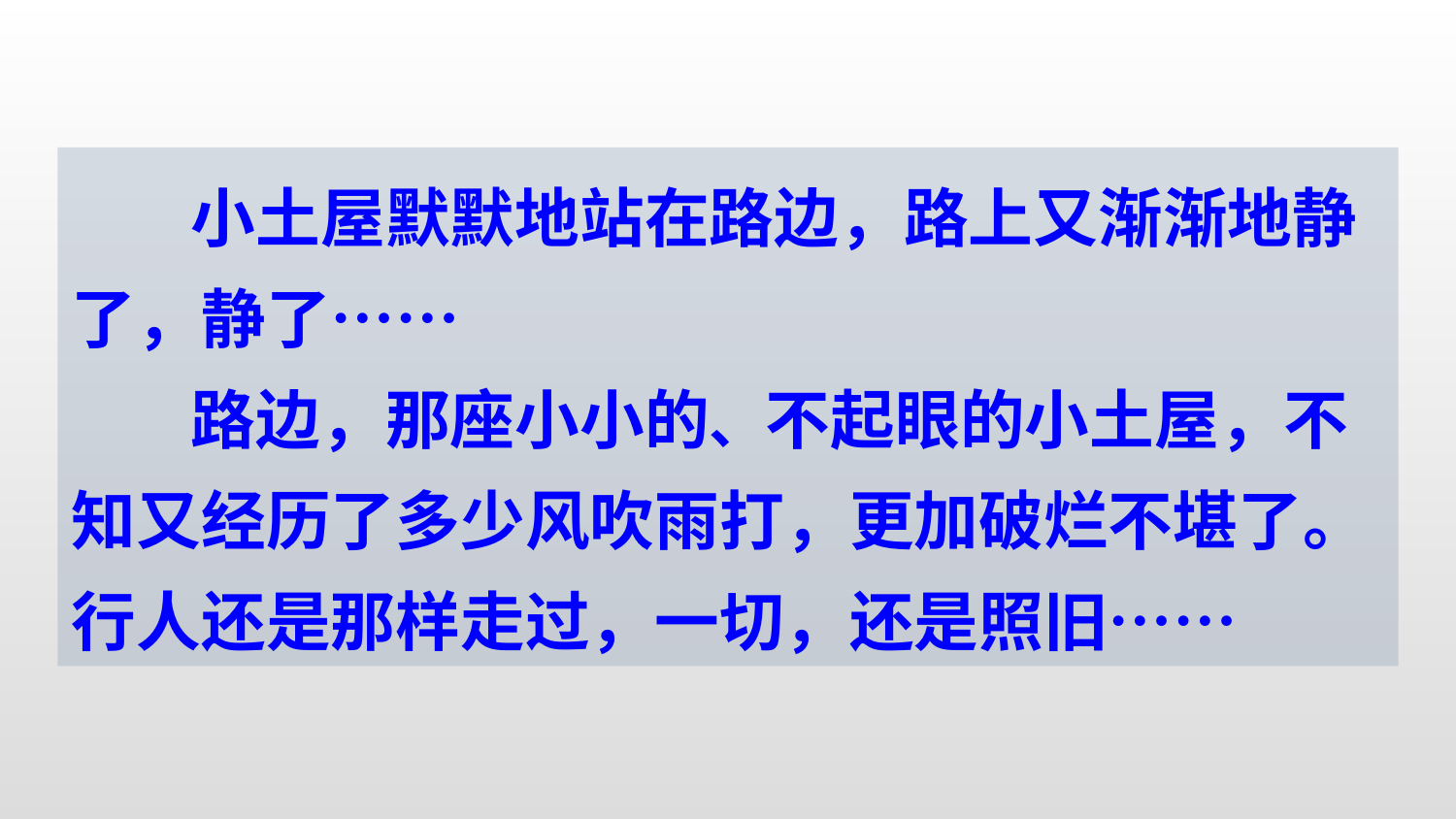

小土屋默默地站在路边，路上又渐渐地静了，静了……
       路边，那座小小的、不起眼的小土屋，不知又经历了多少风吹雨打，更加破烂不堪了。行人还是那样走过，一切，还是照旧……